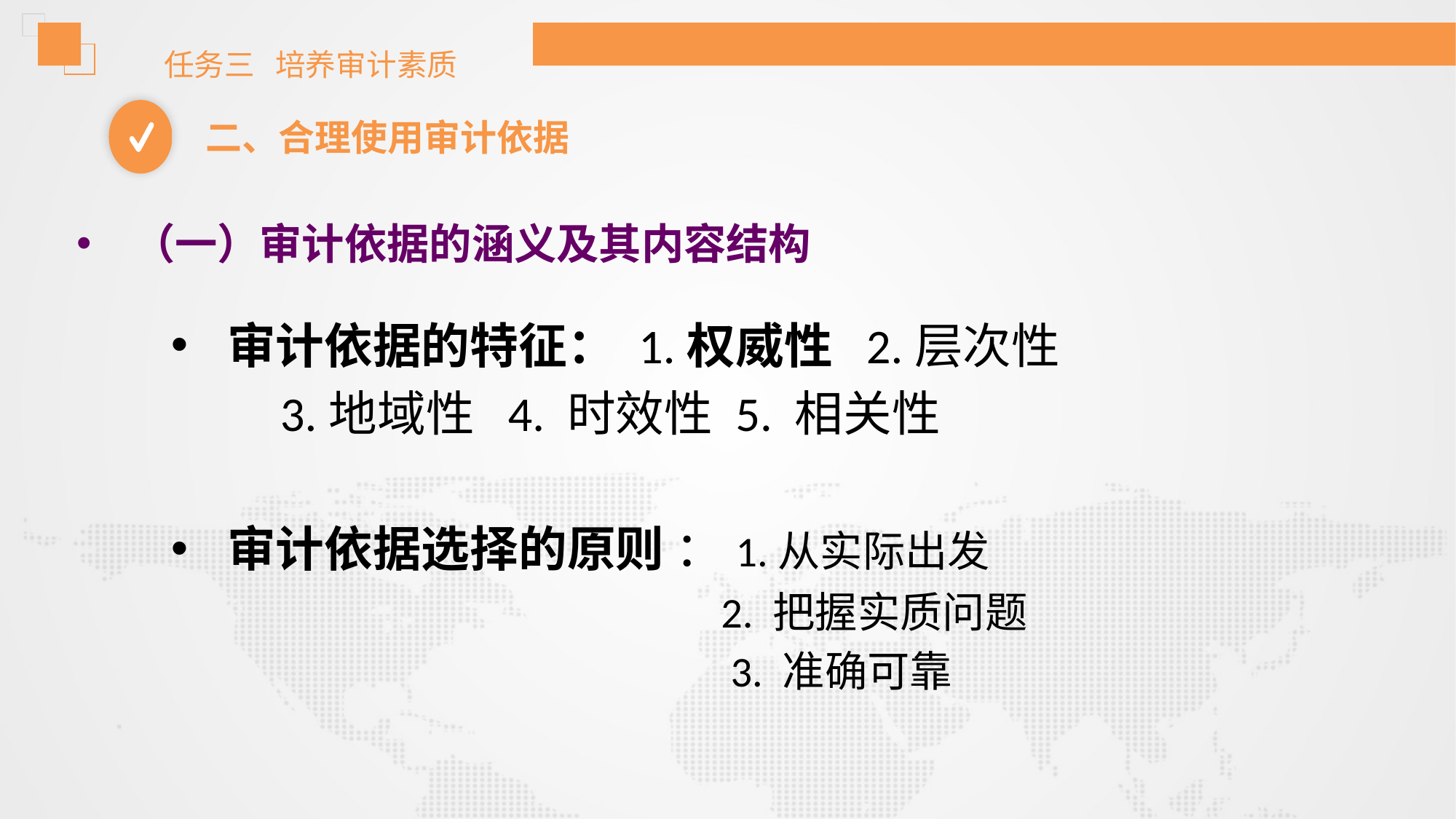

任务三   培养审计素质

二、合理使用审计依据

（一）审计依据的涵义及其内容结构
审计依据的特征： 1.权威性  2.层次性
          3.地域性  4. 时效性 5. 相关性

审计依据选择的原则 ：1.从实际出发
                                                         2. 把握实质问题
                                                          3. 准确可靠